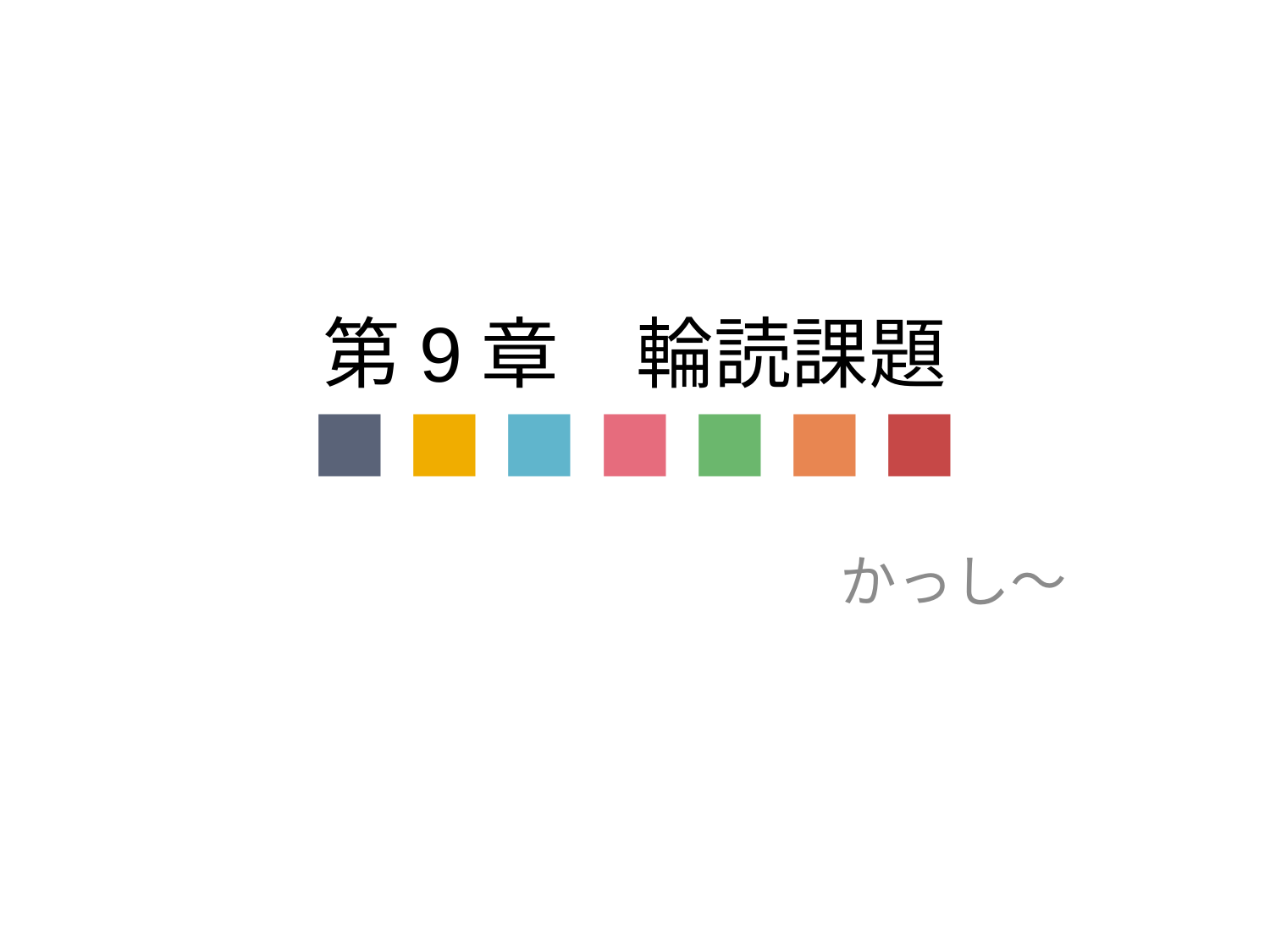

# 第9章　輪読課題 ■ ■ ■ ■ ■ ■ ■
かっし～